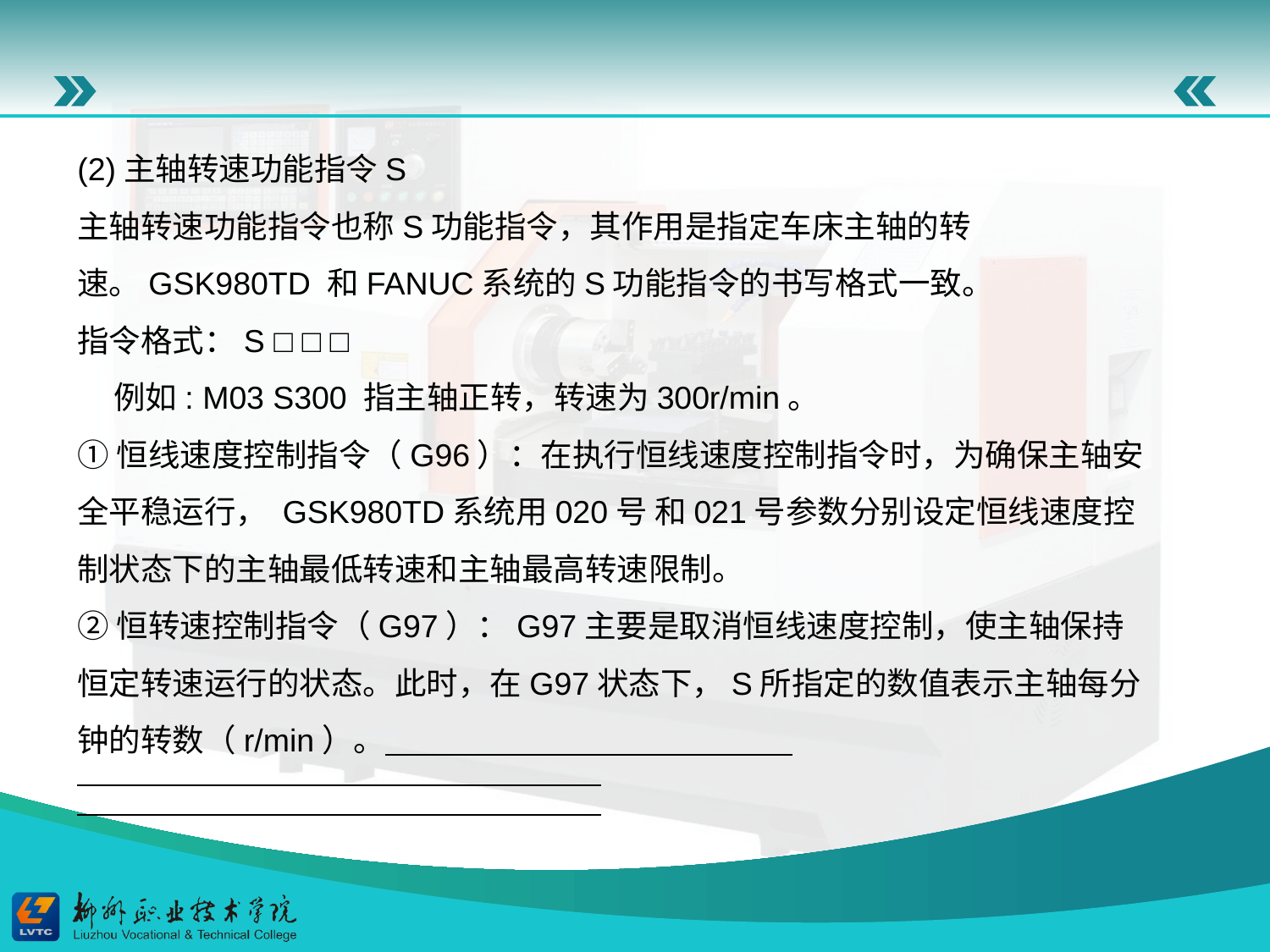

(2)主轴转速功能指令S
主轴转速功能指令也称S功能指令，其作用是指定车床主轴的转速。GSK980TD 和FANUC系统的S功能指令的书写格式一致。
指令格式：S □ □ □
    例如: M03 S300 指主轴正转，转速为300r/min。
①恒线速度控制指令（G96）：在执行恒线速度控制指令时，为确保主轴安全平稳运行， GSK980TD系统用020号 和021号参数分别设定恒线速度控制状态下的主轴最低转速和主轴最高转速限制。
②恒转速控制指令（G97）：G97主要是取消恒线速度控制，使主轴保持恒定转速运行的状态。此时，在G97状态下，S所指定的数值表示主轴每分钟的转数（r/min）。